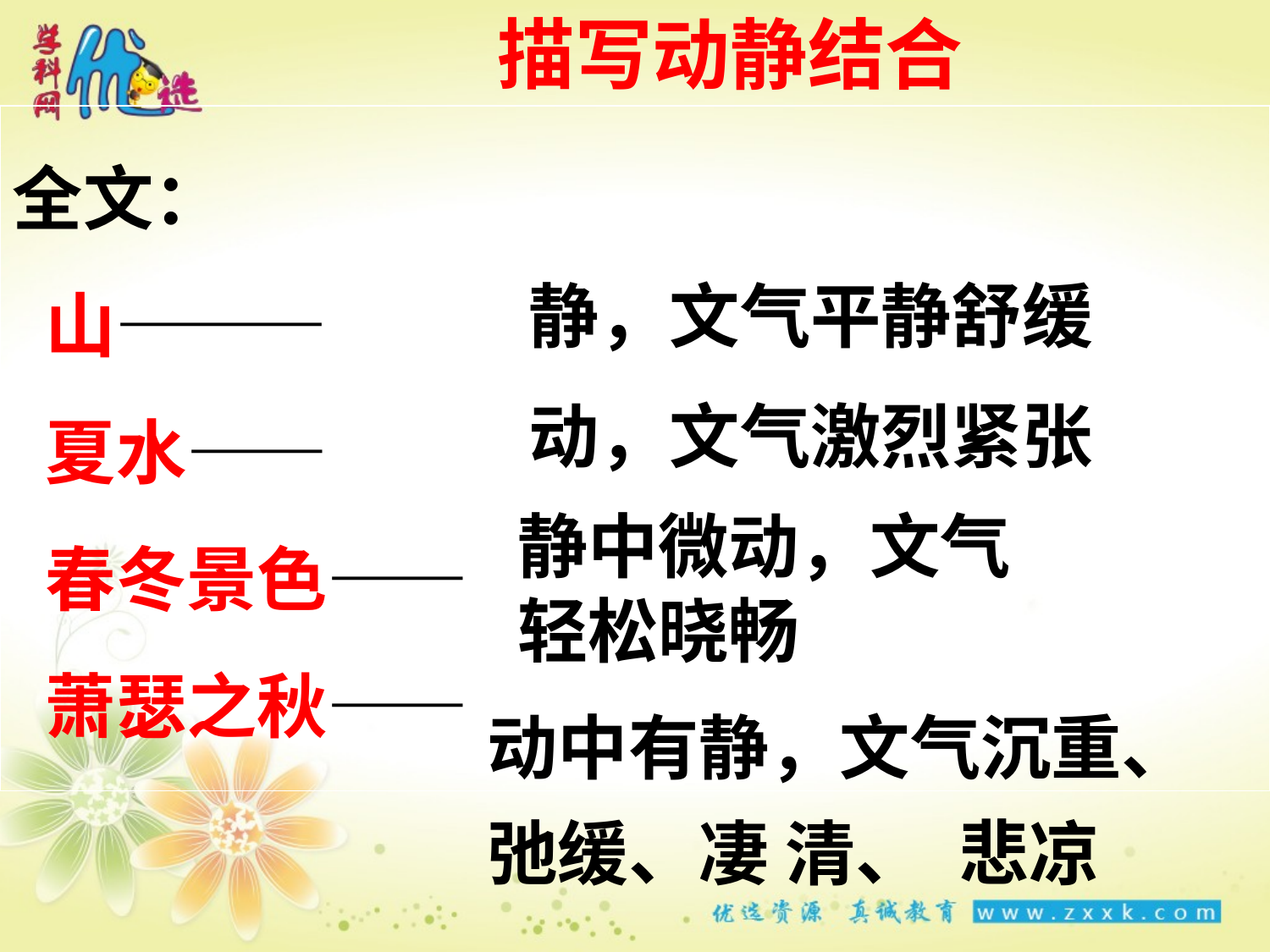

描写动静结合
全文：
 山———
 夏水——
 春冬景色——
 萧瑟之秋——

静，文气平静舒缓
动，文气激烈紧张
静中微动，文气轻松晓畅
动中有静，文气沉重、弛缓、凄 清、  悲凉